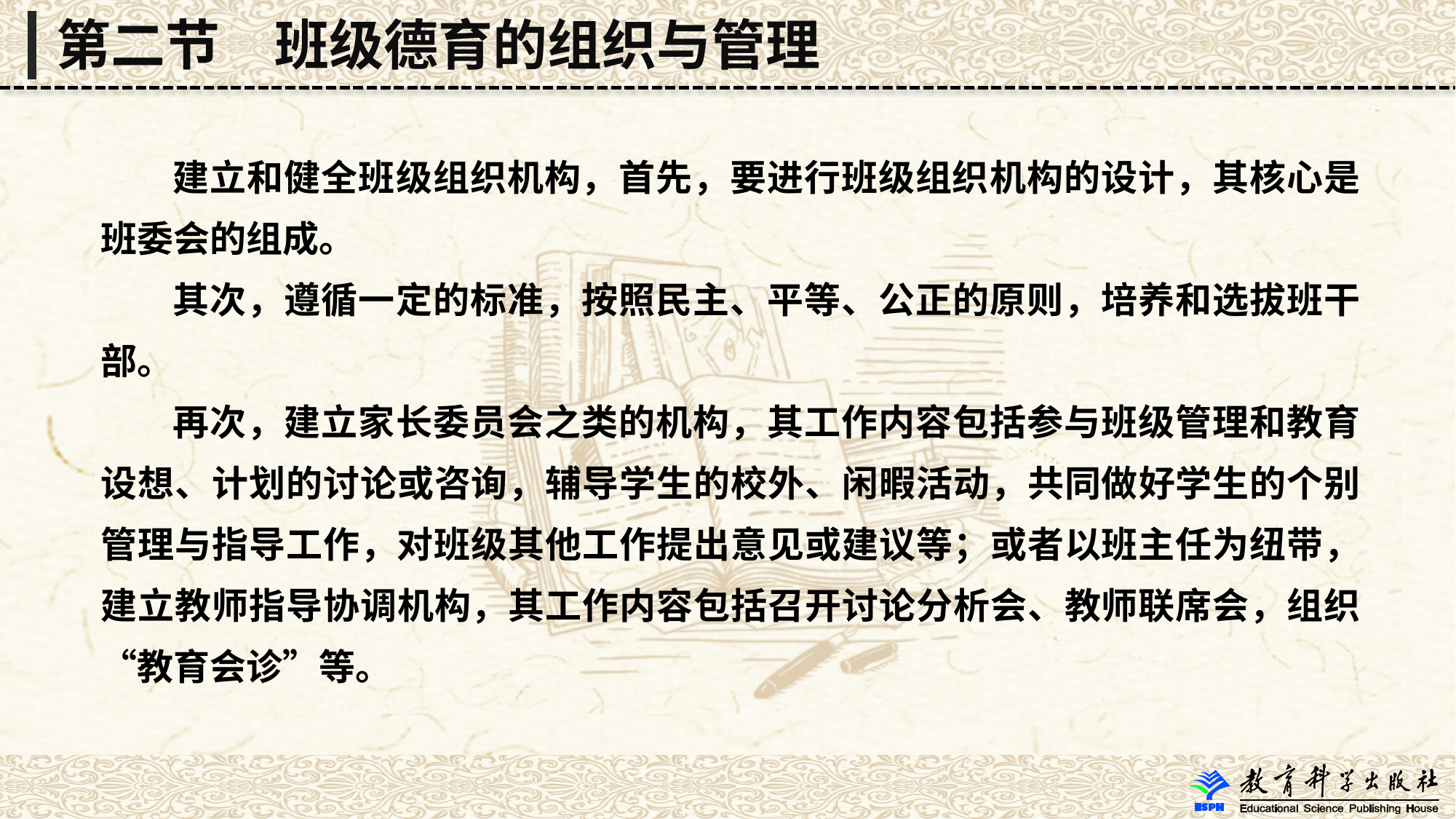

第二节　班级德育的组织与管理
       建立和健全班级组织机构，首先，要进行班级组织机构的设计，其核心是班委会的组成。
       其次，遵循一定的标准，按照民主、平等、公正的原则，培养和选拔班干部。
       再次，建立家长委员会之类的机构，其工作内容包括参与班级管理和教育设想、计划的讨论或咨询，辅导学生的校外、闲暇活动，共同做好学生的个别管理与指导工作，对班级其他工作提出意见或建议等；或者以班主任为纽带，建立教师指导协调机构，其工作内容包括召开讨论分析会、教师联席会，组织“教育会诊”等。